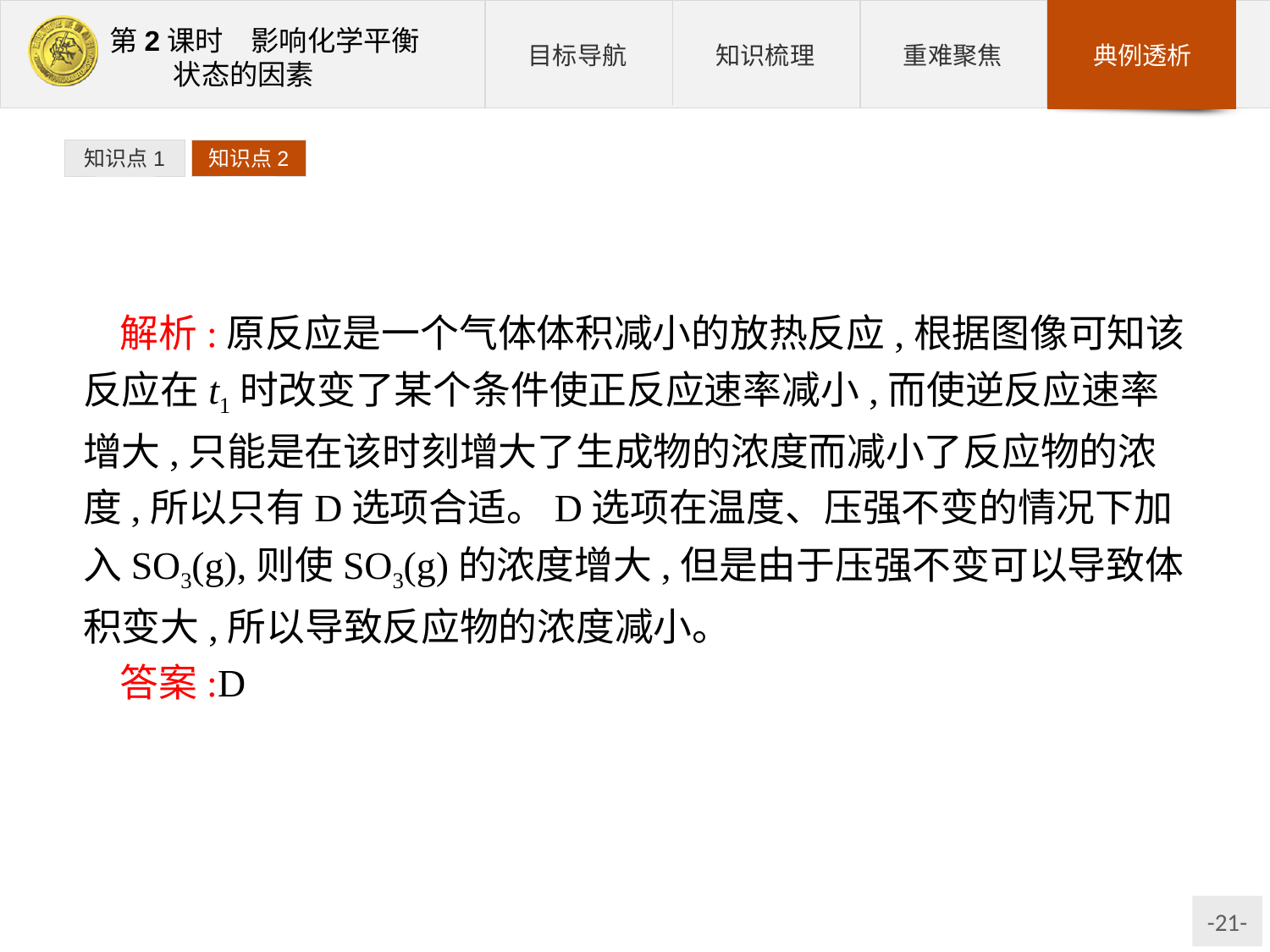

知识点1
知识点2
解析:原反应是一个气体体积减小的放热反应,根据图像可知该反应在t1时改变了某个条件使正反应速率减小,而使逆反应速率增大,只能是在该时刻增大了生成物的浓度而减小了反应物的浓度,所以只有D选项合适。D选项在温度、压强不变的情况下加入SO3(g),则使SO3(g)的浓度增大,但是由于压强不变可以导致体积变大,所以导致反应物的浓度减小。
答案:D